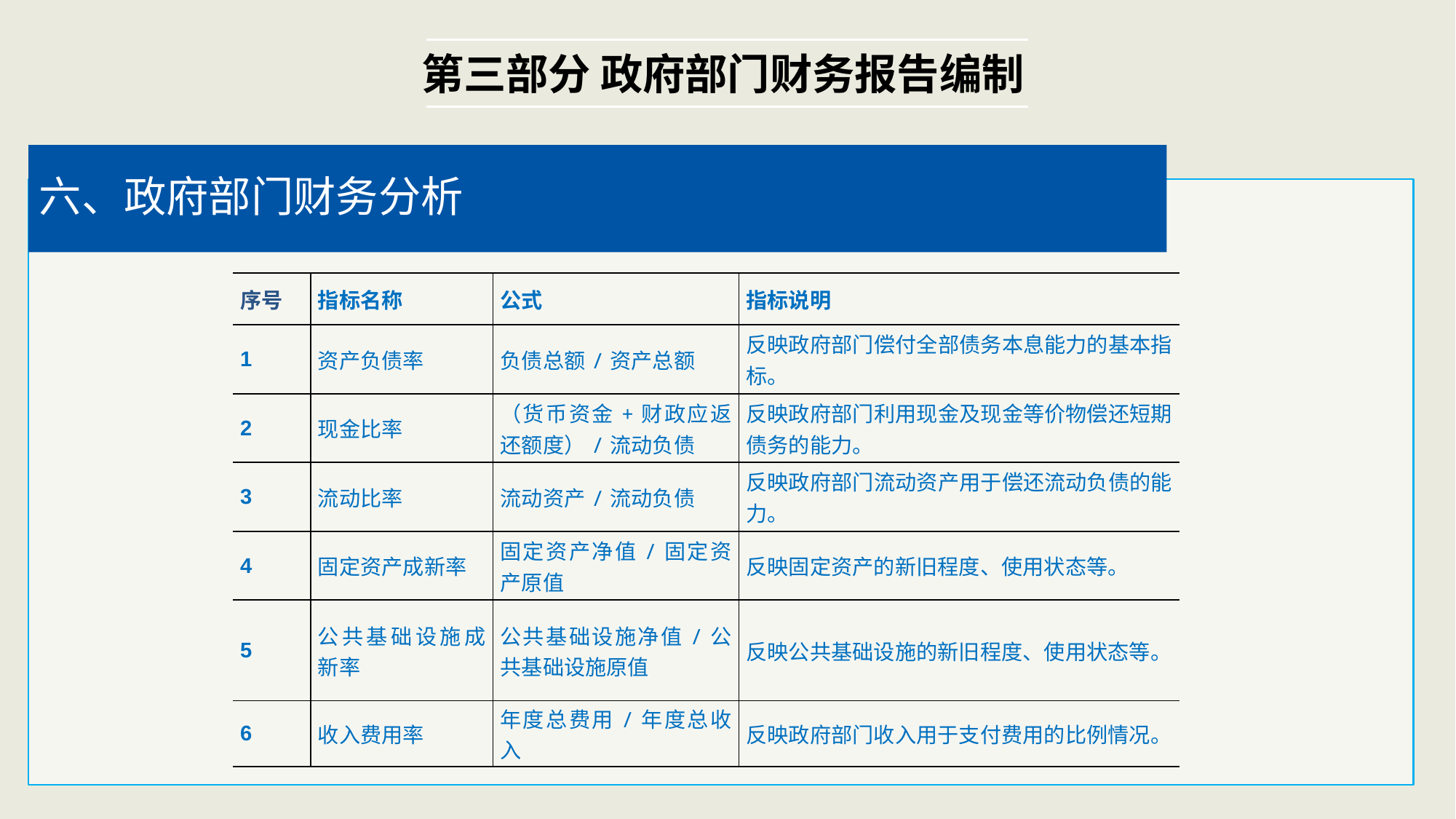

第三部分 政府部门财务报告编制

六、政府部门财务分析

| 序号 | 指标名称 | 公式 | 指标说明 |
| --- | --- | --- | --- |
| 1 | 资产负债率 | 负债总额/资产总额 | 反映政府部门偿付全部债务本息能力的基本指标。 |
| 2 | 现金比率 | （货币资金+财政应返还额度）/流动负债 | 反映政府部门利用现金及现金等价物偿还短期债务的能力。 |
| 3 | 流动比率 | 流动资产/流动负债 | 反映政府部门流动资产用于偿还流动负债的能力。 |
| 4 | 固定资产成新率 | 固定资产净值/固定资产原值 | 反映固定资产的新旧程度、使用状态等。 |
| 5 | 公共基础设施成新率 | 公共基础设施净值/公共基础设施原值 | 反映公共基础设施的新旧程度、使用状态等。 |
| 6 | 收入费用率 | 年度总费用/年度总收入 | 反映政府部门收入用于支付费用的比例情况。 |
115